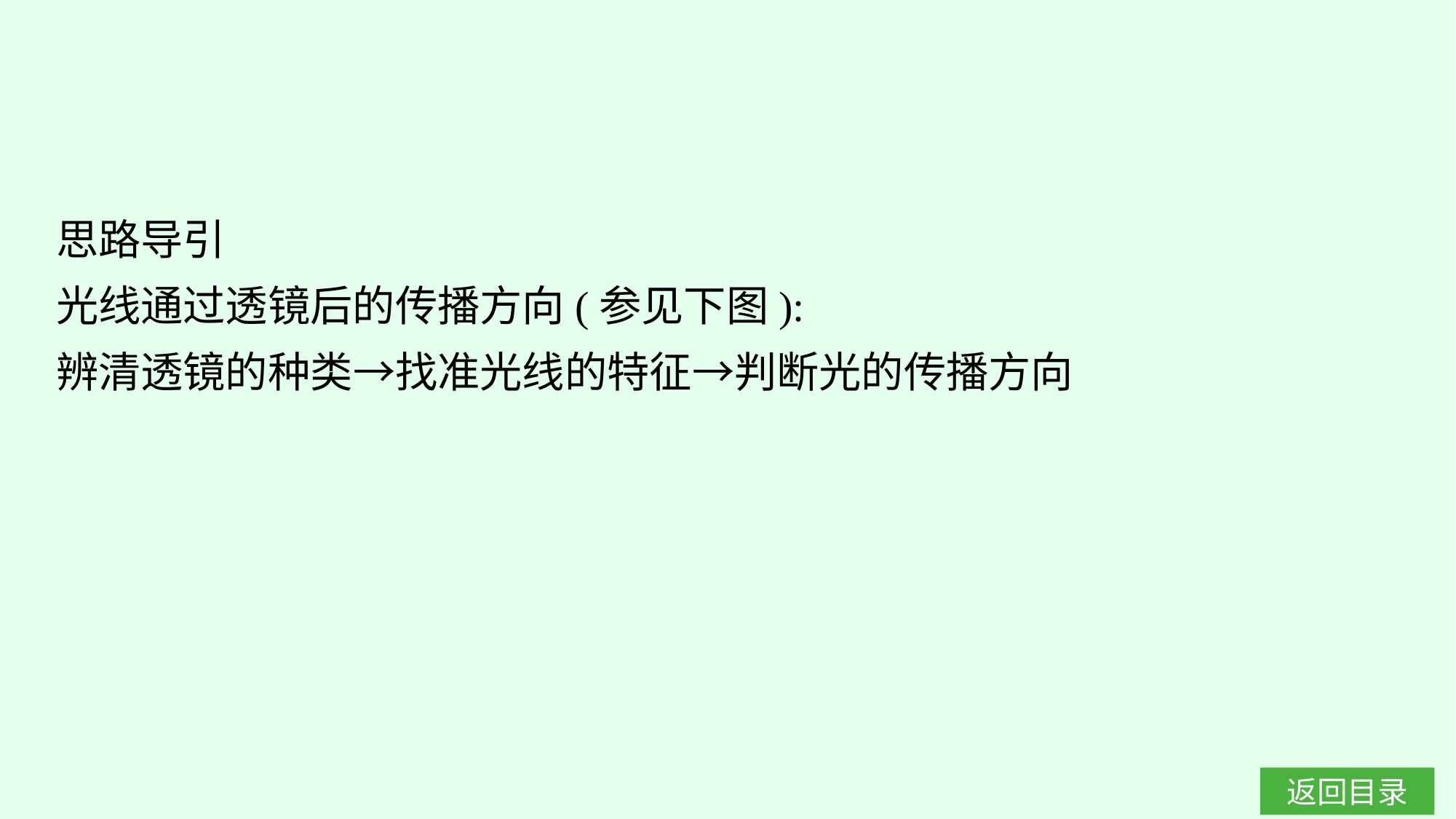

思路导引
光线通过透镜后的传播方向(参见下图):
辨清透镜的种类→找准光线的特征→判断光的传播方向